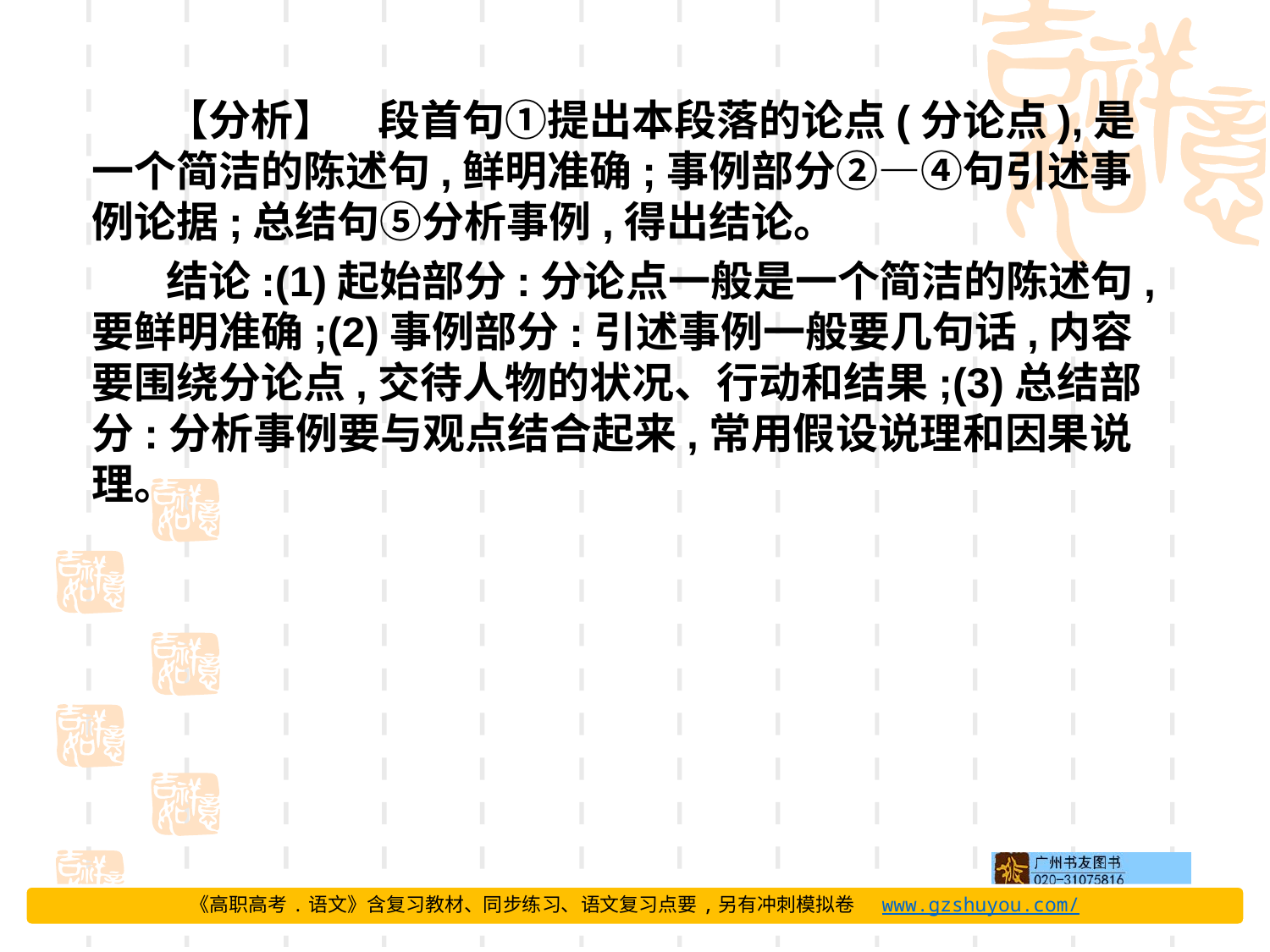

【分析】　段首句①提出本段落的论点(分论点),是一个简洁的陈述句,鲜明准确;事例部分②—④句引述事例论据;总结句⑤分析事例,得出结论。
结论:(1)起始部分:分论点一般是一个简洁的陈述句,要鲜明准确;(2)事例部分:引述事例一般要几句话,内容要围绕分论点,交待人物的状况、行动和结果;(3)总结部分:分析事例要与观点结合起来,常用假设说理和因果说理。